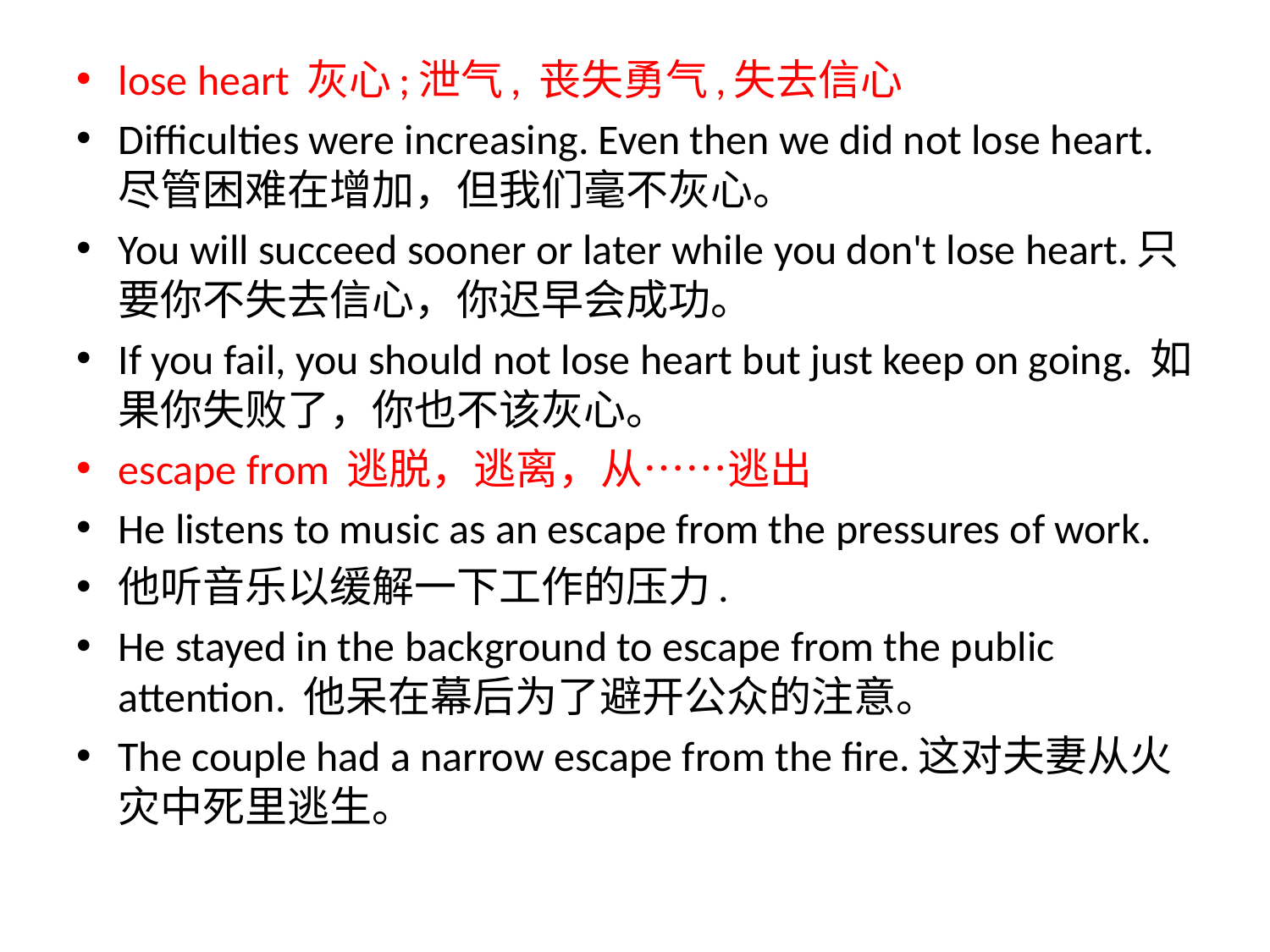

lose heart 灰心;泄气, 丧失勇气,失去信心
Difficulties were increasing. Even then we did not lose heart. 尽管困难在增加，但我们毫不灰心。
You will succeed sooner or later while you don't lose heart.只要你不失去信心，你迟早会成功。
If you fail, you should not lose heart but just keep on going. 如果你失败了，你也不该灰心。
escape from 逃脱，逃离，从……逃出
He listens to music as an escape from the pressures of work.
他听音乐以缓解一下工作的压力.
He stayed in the background to escape from the public attention. 他呆在幕后为了避开公众的注意。
The couple had a narrow escape from the fire.这对夫妻从火灾中死里逃生。